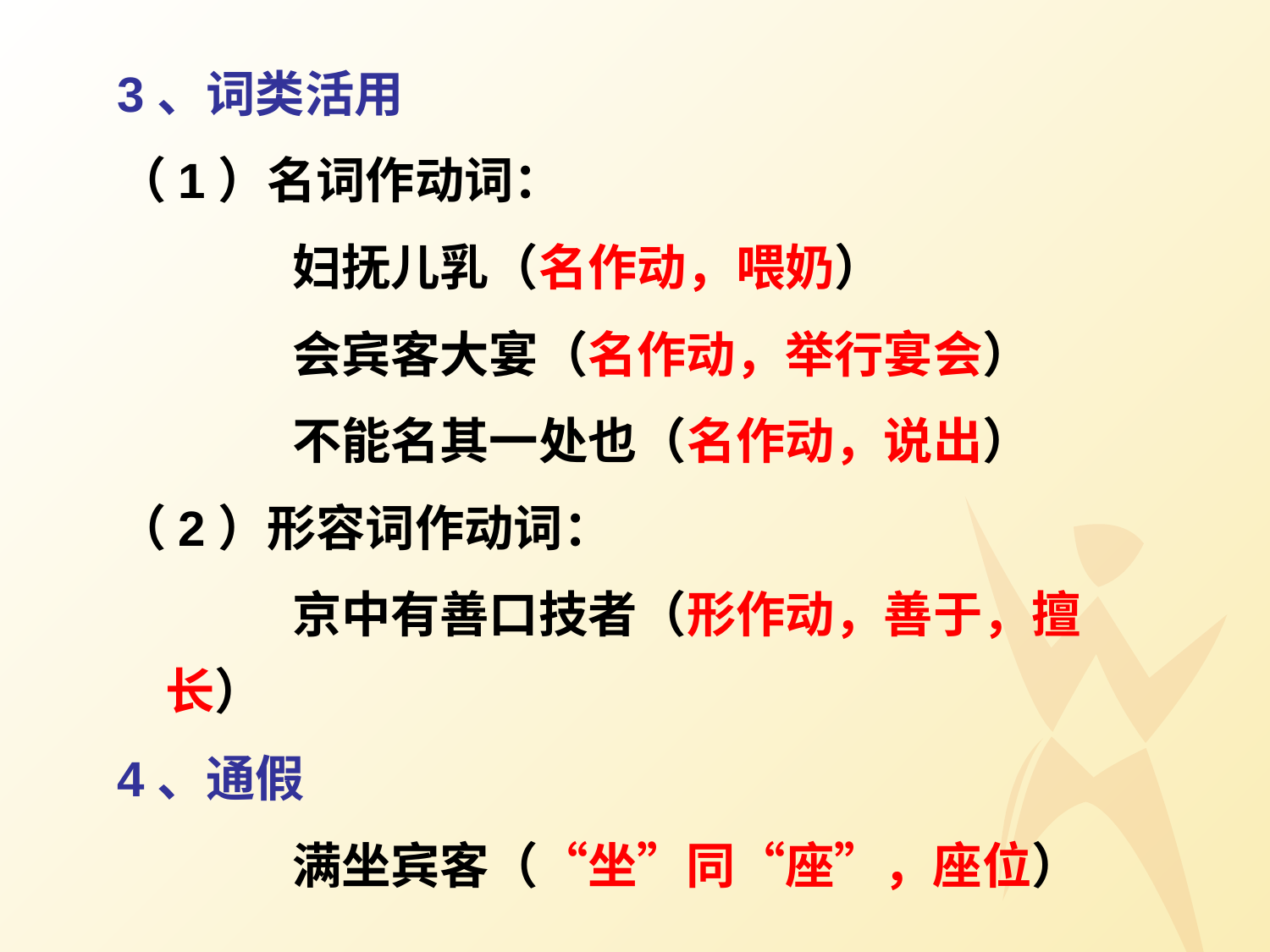

3、词类活用
（1）名词作动词：
		妇抚儿乳（名作动，喂奶）
		会宾客大宴（名作动，举行宴会）
		不能名其一处也（名作动，说出）
（2）形容词作动词：
		京中有善口技者（形作动，善于，擅长）
4、通假
		满坐宾客（“坐”同“座”，座位）